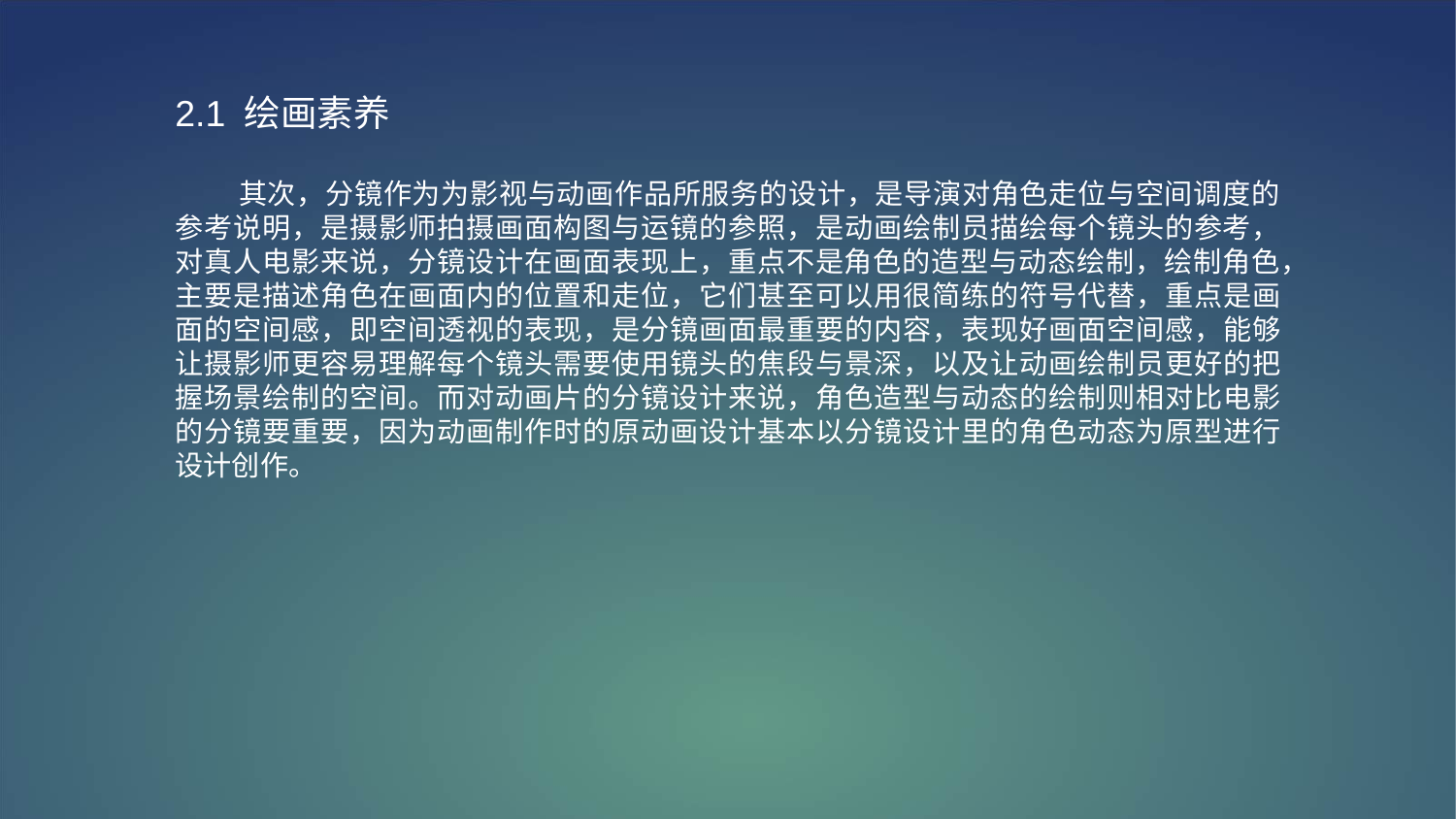

2.1 绘画素养
  其次，分镜作为为影视与动画作品所服务的设计，是导演对角色走位与空间调度的参考说明，是摄影师拍摄画面构图与运镜的参照，是动画绘制员描绘每个镜头的参考，对真人电影来说，分镜设计在画面表现上，重点不是角色的造型与动态绘制，绘制角色，主要是描述角色在画面内的位置和走位，它们甚至可以用很简练的符号代替，重点是画面的空间感，即空间透视的表现，是分镜画面最重要的内容，表现好画面空间感，能够让摄影师更容易理解每个镜头需要使用镜头的焦段与景深，以及让动画绘制员更好的把握场景绘制的空间。而对动画片的分镜设计来说，角色造型与动态的绘制则相对比电影的分镜要重要，因为动画制作时的原动画设计基本以分镜设计里的角色动态为原型进行设计创作。